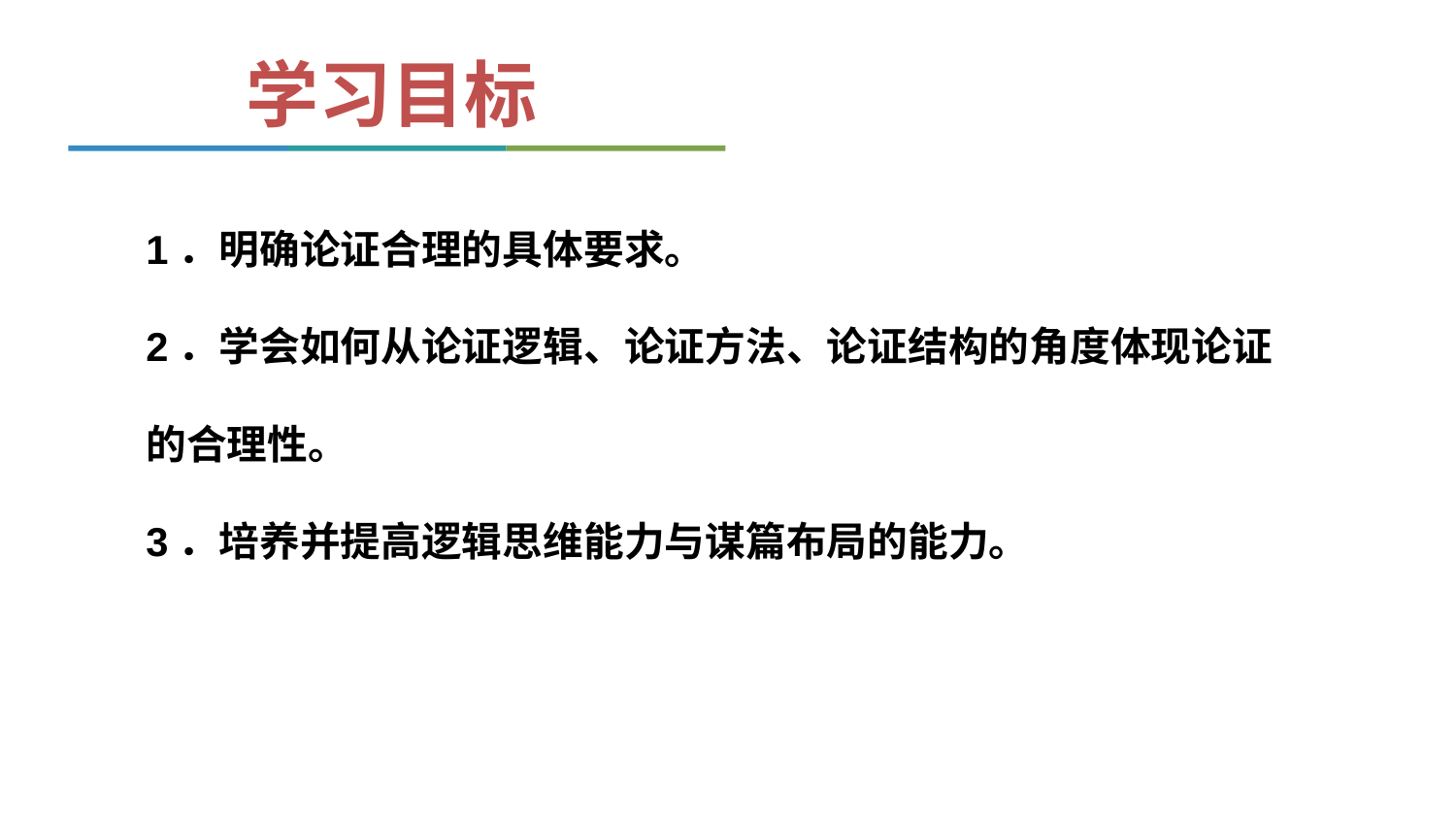

学习目标

1．明确论证合理的具体要求。
2．学会如何从论证逻辑、论证方法、论证结构的角度体现论证的合理性。
3．培养并提高逻辑思维能力与谋篇布局的能力。